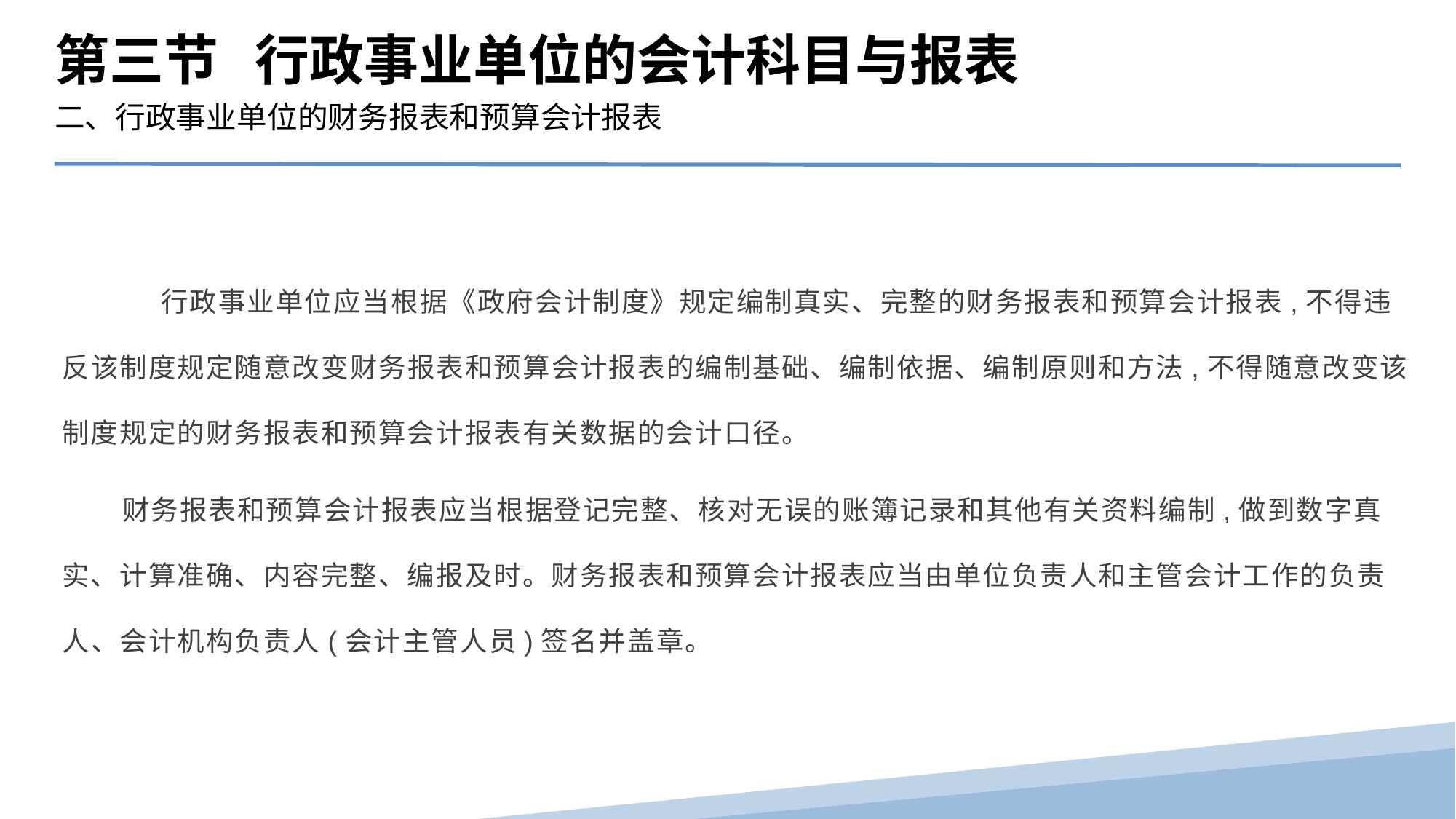

第三节   行政事业单位的会计科目与报表
二、行政事业单位的财务报表和预算会计报表
            行政事业单位应当根据《政府会计制度》规定编制真实、完整的财务报表和预算会计报表,不得违反该制度规定随意改变财务报表和预算会计报表的编制基础、编制依据、编制原则和方法,不得随意改变该制度规定的财务报表和预算会计报表有关数据的会计口径。
       财务报表和预算会计报表应当根据登记完整、核对无误的账簿记录和其他有关资料编制,做到数字真实、计算准确、内容完整、编报及时。财务报表和预算会计报表应当由单位负责人和主管会计工作的负责人、会计机构负责人(会计主管人员)签名并盖章。